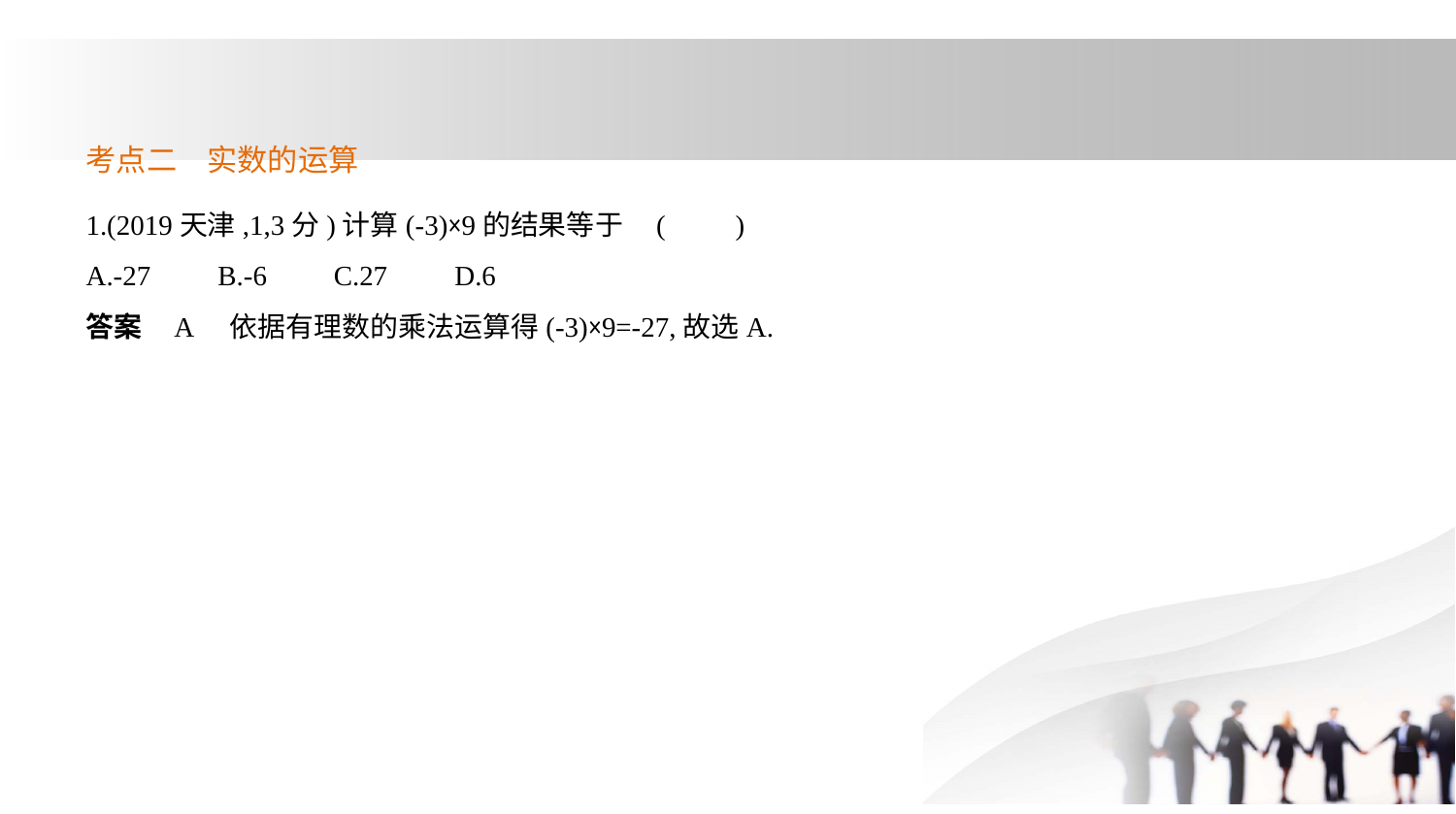

考点二　实数的运算
1.(2019天津,1,3分)计算(-3)×9的结果等于 (　　)
A.-27　    B.-6　    C.27　    D.6
答案    A　依据有理数的乘法运算得(-3)×9=-27,故选A.